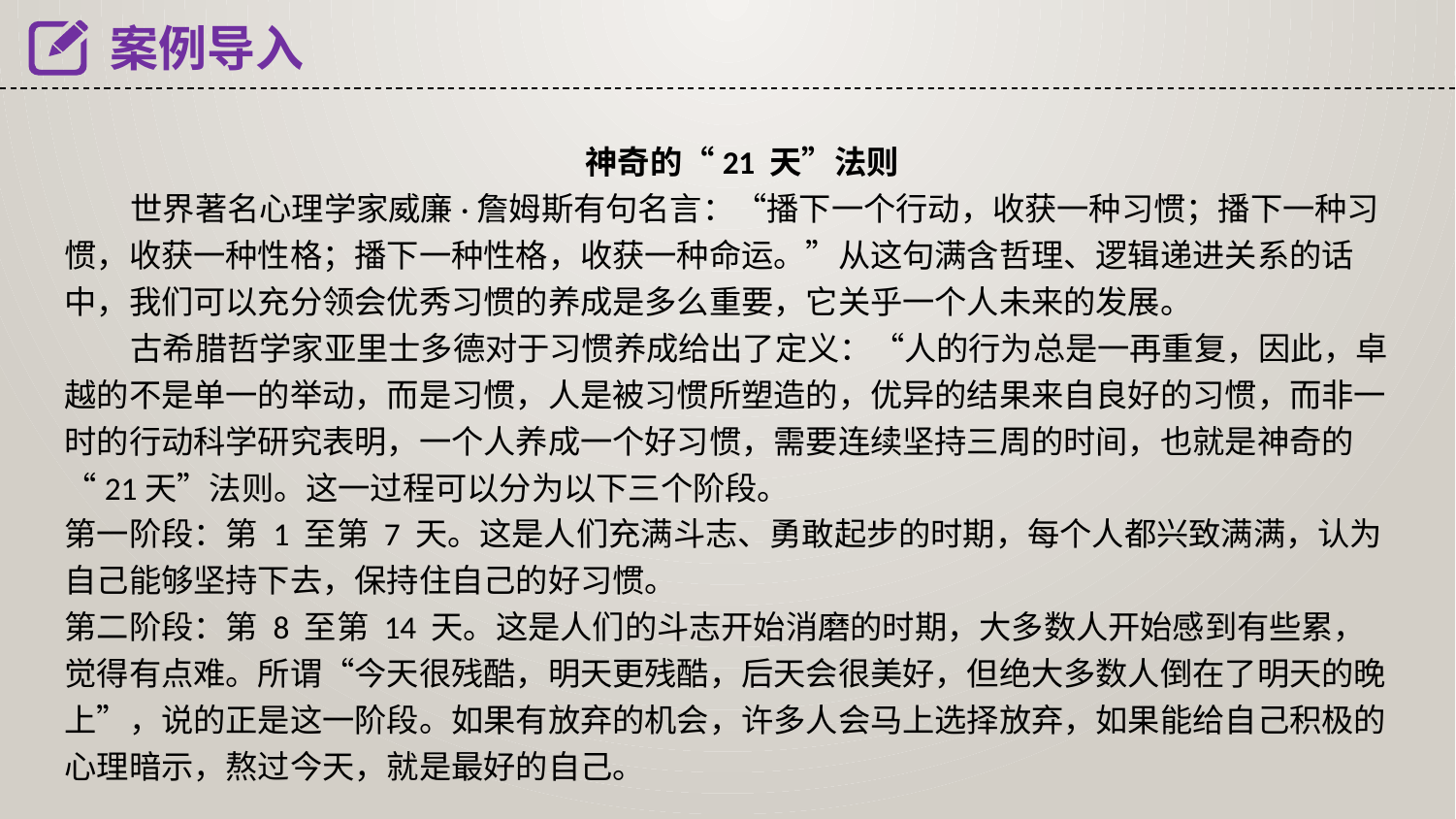

案例导入

   神奇的“21 天”法则
        世界著名心理学家威廉·詹姆斯有句名言：“播下一个行动，收获一种习惯；播下一种习惯，收获一种性格；播下一种性格，收获一种命运。”从这句满含哲理、逻辑递进关系的话中，我们可以充分领会优秀习惯的养成是多么重要，它关乎一个人未来的发展。
        古希腊哲学家亚里士多德对于习惯养成给出了定义：“人的行为总是一再重复，因此，卓越的不是单一的举动，而是习惯，人是被习惯所塑造的，优异的结果来自良好的习惯，而非一时的行动科学研究表明，一个人养成一个好习惯，需要连续坚持三周的时间，也就是神奇的“21天”法则。这一过程可以分为以下三个阶段。
第一阶段：第 1 至第 7 天。这是人们充满斗志、勇敢起步的时期，每个人都兴致满满，认为自己能够坚持下去，保持住自己的好习惯。
第二阶段：第 8 至第 14 天。这是人们的斗志开始消磨的时期，大多数人开始感到有些累，觉得有点难。所谓“今天很残酷，明天更残酷，后天会很美好，但绝大多数人倒在了明天的晚
上”，说的正是这一阶段。如果有放弃的机会，许多人会马上选择放弃，如果能给自己积极的心理暗示，熬过今天，就是最好的自己。

4